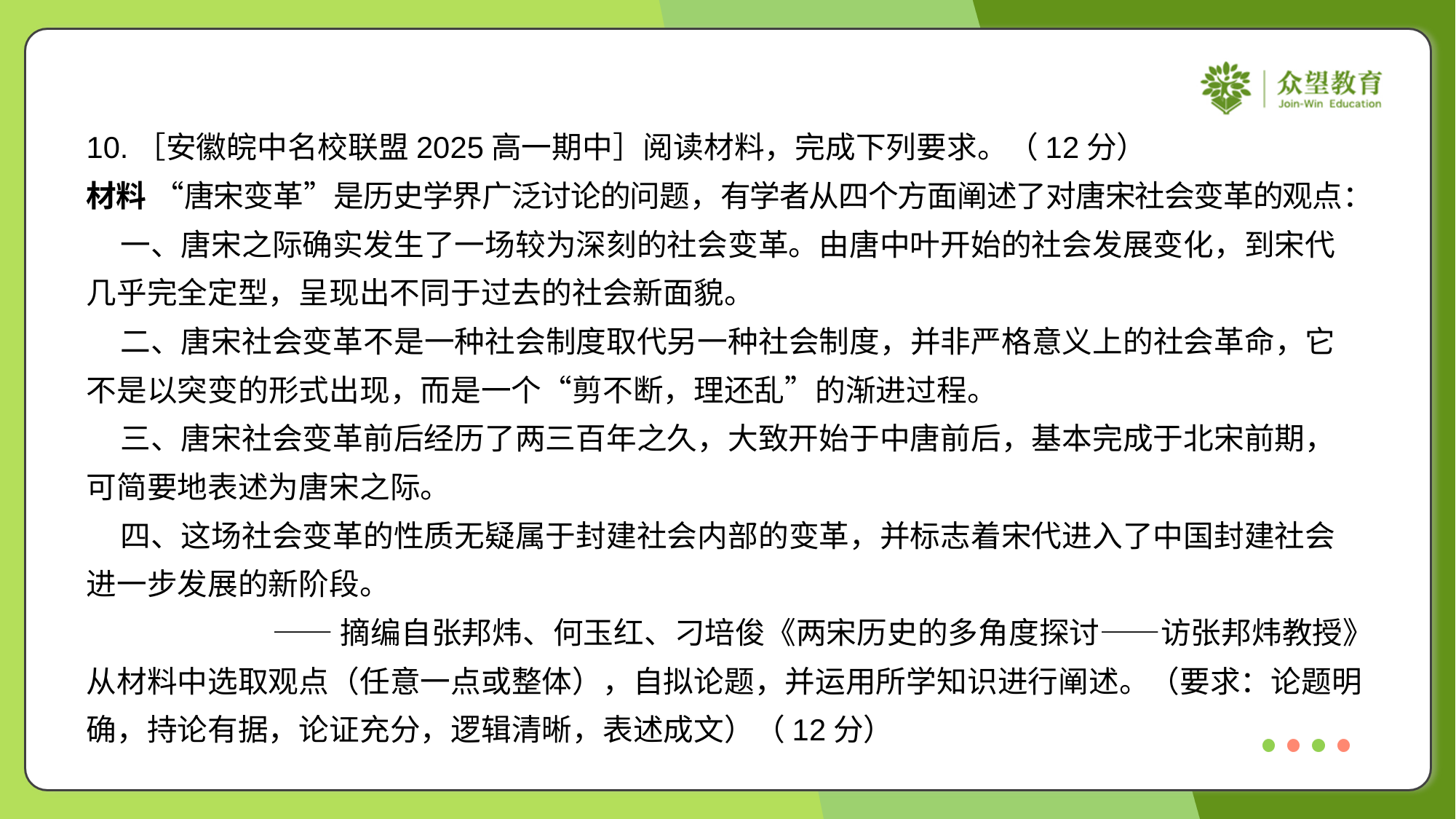

10.［安徽皖中名校联盟2025高一期中］阅读材料，完成下列要求。（12分）
材料 “唐宋变革”是历史学界广泛讨论的问题，有学者从四个方面阐述了对唐宋社会变革的观点：
    一、唐宋之际确实发生了一场较为深刻的社会变革。由唐中叶开始的社会发展变化，到宋代
几乎完全定型，呈现出不同于过去的社会新面貌。
    二、唐宋社会变革不是一种社会制度取代另一种社会制度，并非严格意义上的社会革命，它
不是以突变的形式出现，而是一个“剪不断，理还乱”的渐进过程。
    三、唐宋社会变革前后经历了两三百年之久，大致开始于中唐前后，基本完成于北宋前期，
可简要地表述为唐宋之际。
    四、这场社会变革的性质无疑属于封建社会内部的变革，并标志着宋代进入了中国封建社会
进一步发展的新阶段。
——摘编自张邦炜、何玉红、刁培俊《两宋历史的多角度探讨——访张邦炜教授》
从材料中选取观点（任意一点或整体），自拟论题，并运用所学知识进行阐述。（要求：论题明
确，持论有据，论证充分，逻辑清晰，表述成文）（12分）